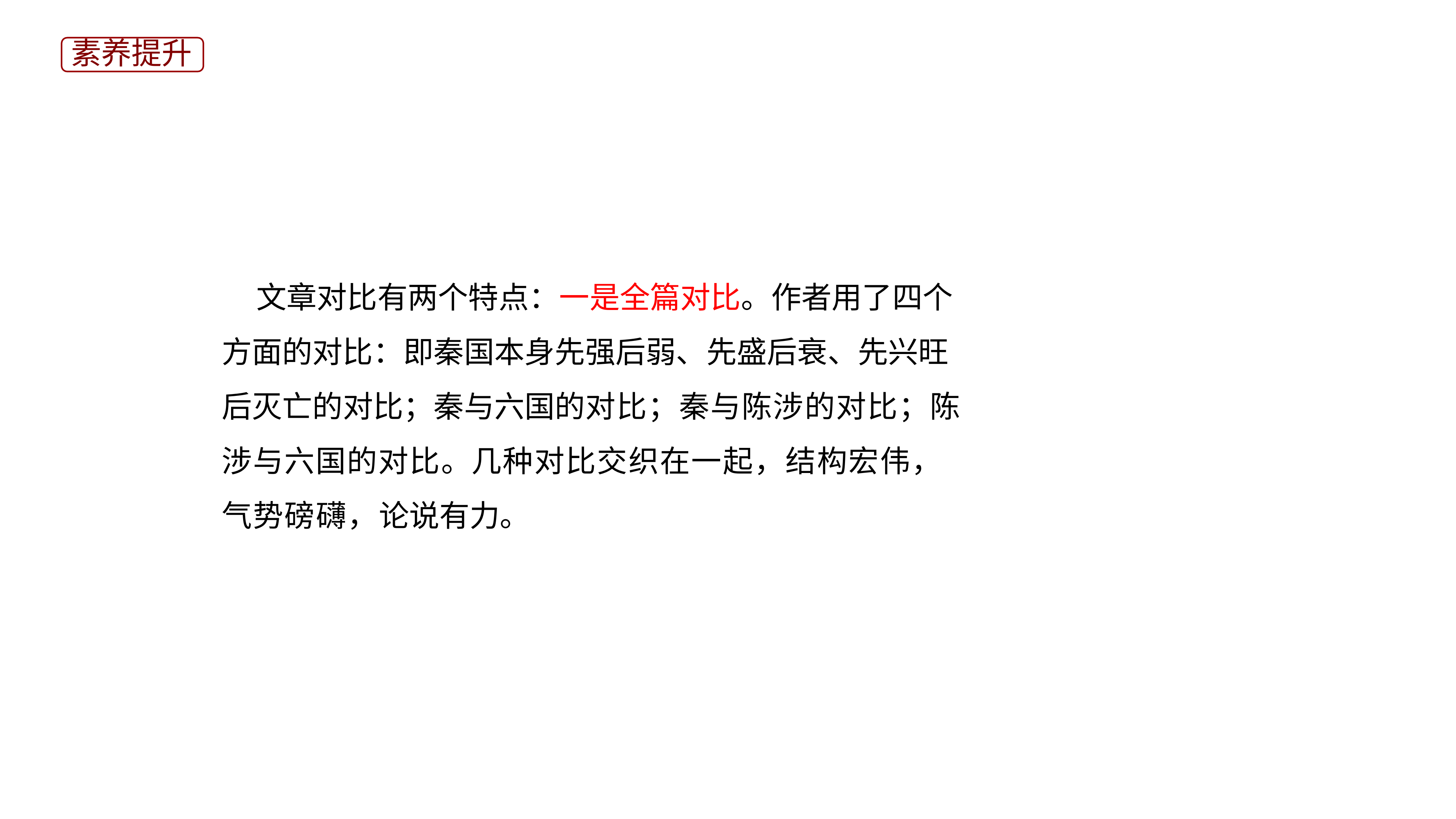

素养提升

    文章对比有两个特点：一是全篇对比。作者用了四个方面的对比：即秦国本身先强后弱、先盛后衰、先兴旺后灭亡的对比；秦与六国的对比；秦与陈涉的对比；陈涉与六国的对比。几种对比交织在一起，结构宏伟，气势磅礴，论说有力。